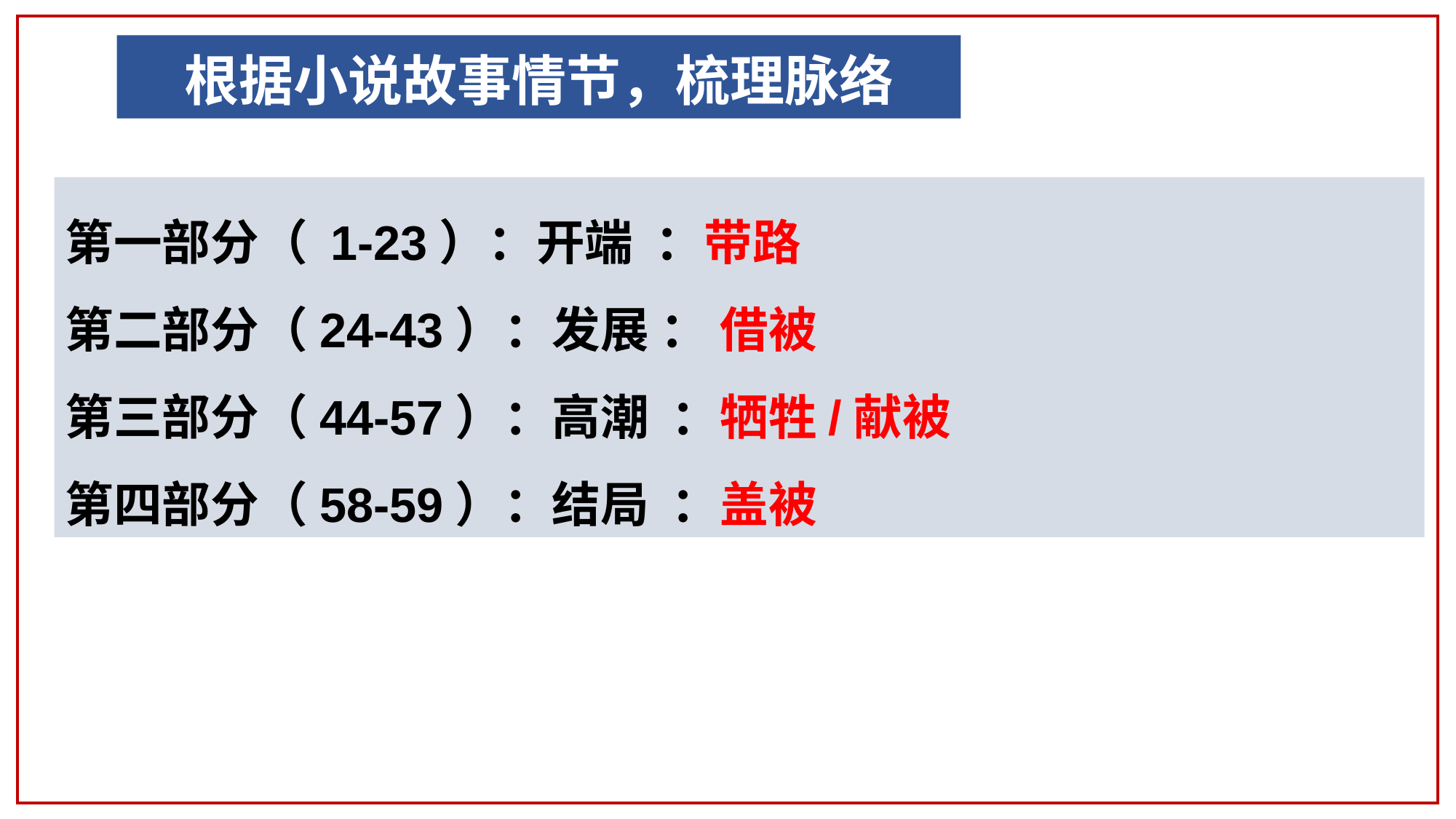

# 根据小说故事情节，梳理脉络
第一部分（ 1-23）：开端  ：带路
第二部分（24-43）：发展 ： 借被
第三部分（44-57）：高潮  ：牺牲/献被
第四部分（58-59）：结局  ：盖被